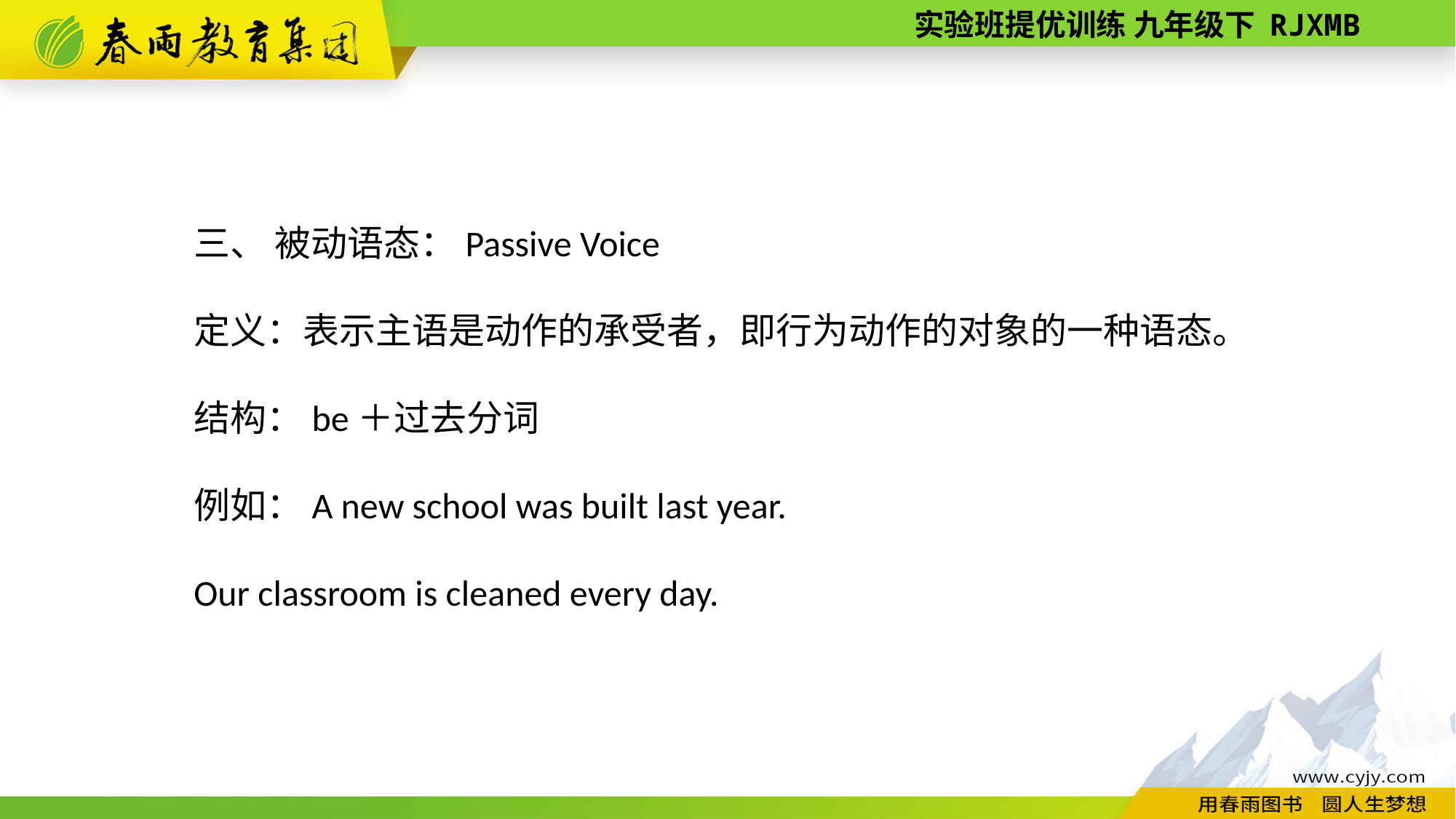

三、 被动语态：Passive Voice
定义：表示主语是动作的承受者，即行为动作的对象的一种语态。
结构：be＋过去分词
例如：A new school was built last year.
Our classroom is cleaned every day.